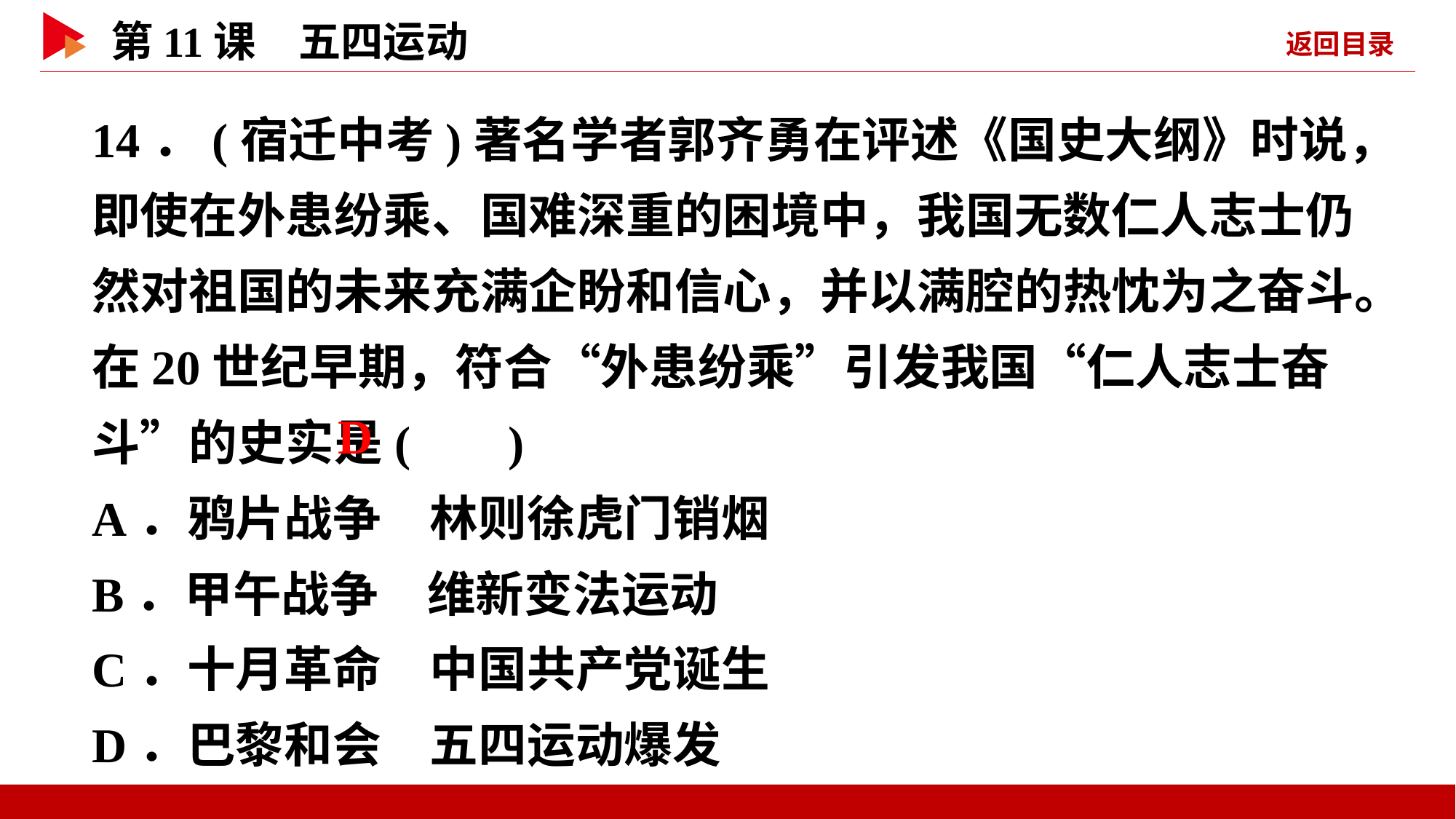

14．(宿迁中考)著名学者郭齐勇在评述《国史大纲》时说，即使在外患纷乘、国难深重的困境中，我国无数仁人志士仍然对祖国的未来充满企盼和信心，并以满腔的热忱为之奋斗。在20世纪早期，符合“外患纷乘”引发我国“仁人志士奋斗”的史实是(        )
A．鸦片战争　林则徐虎门销烟
B．甲午战争　维新变法运动
C．十月革命　中国共产党诞生
D．巴黎和会　五四运动爆发
   D